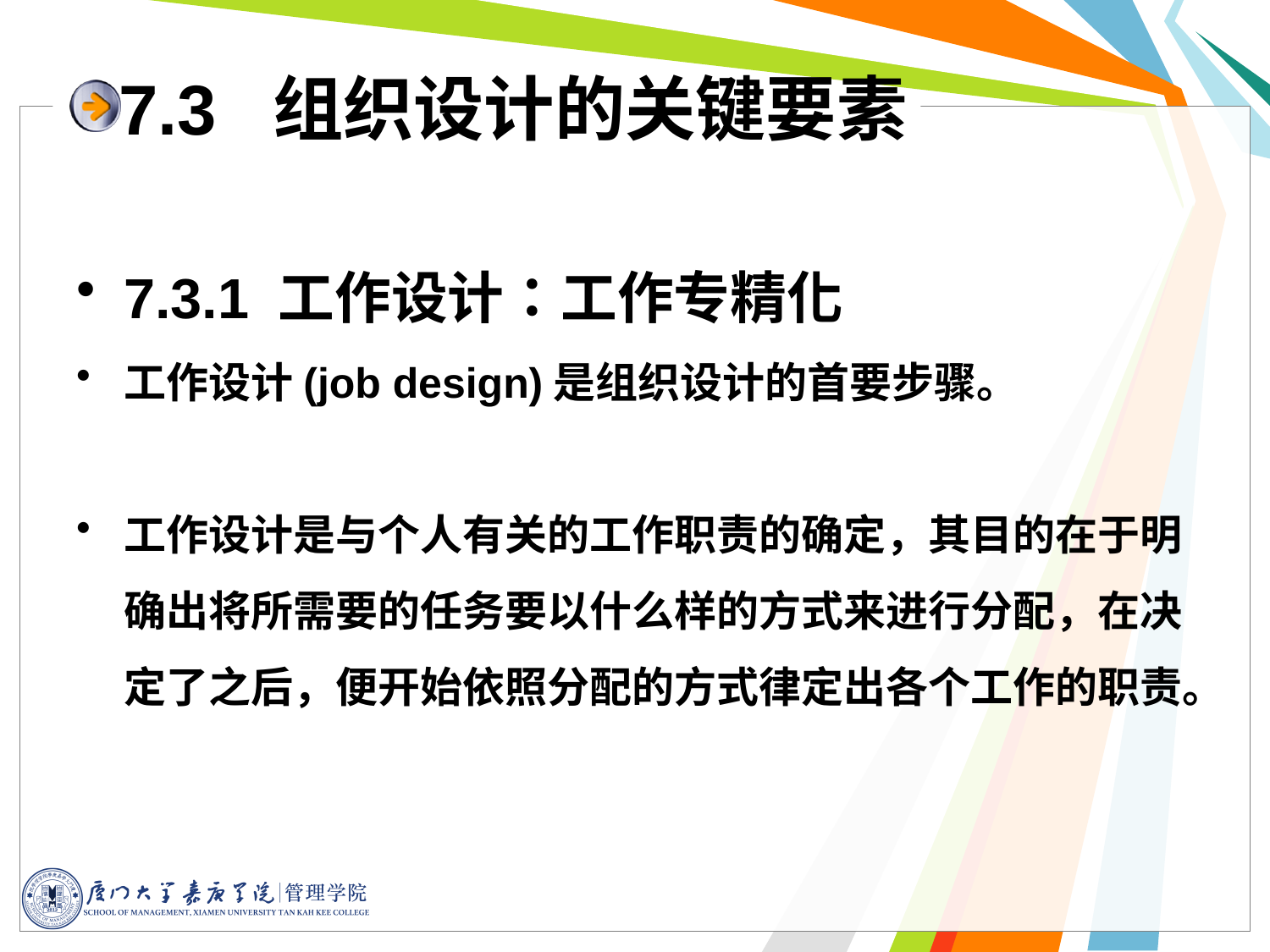

# 7.3  组织设计的关键要素
7.3.1 工作设计：工作专精化
工作设计(job design)是组织设计的首要步骤。

工作设计是与个人有关的工作职责的确定，其目的在于明确出将所需要的任务要以什么样的方式来进行分配，在决定了之后，便开始依照分配的方式律定出各个工作的职责。